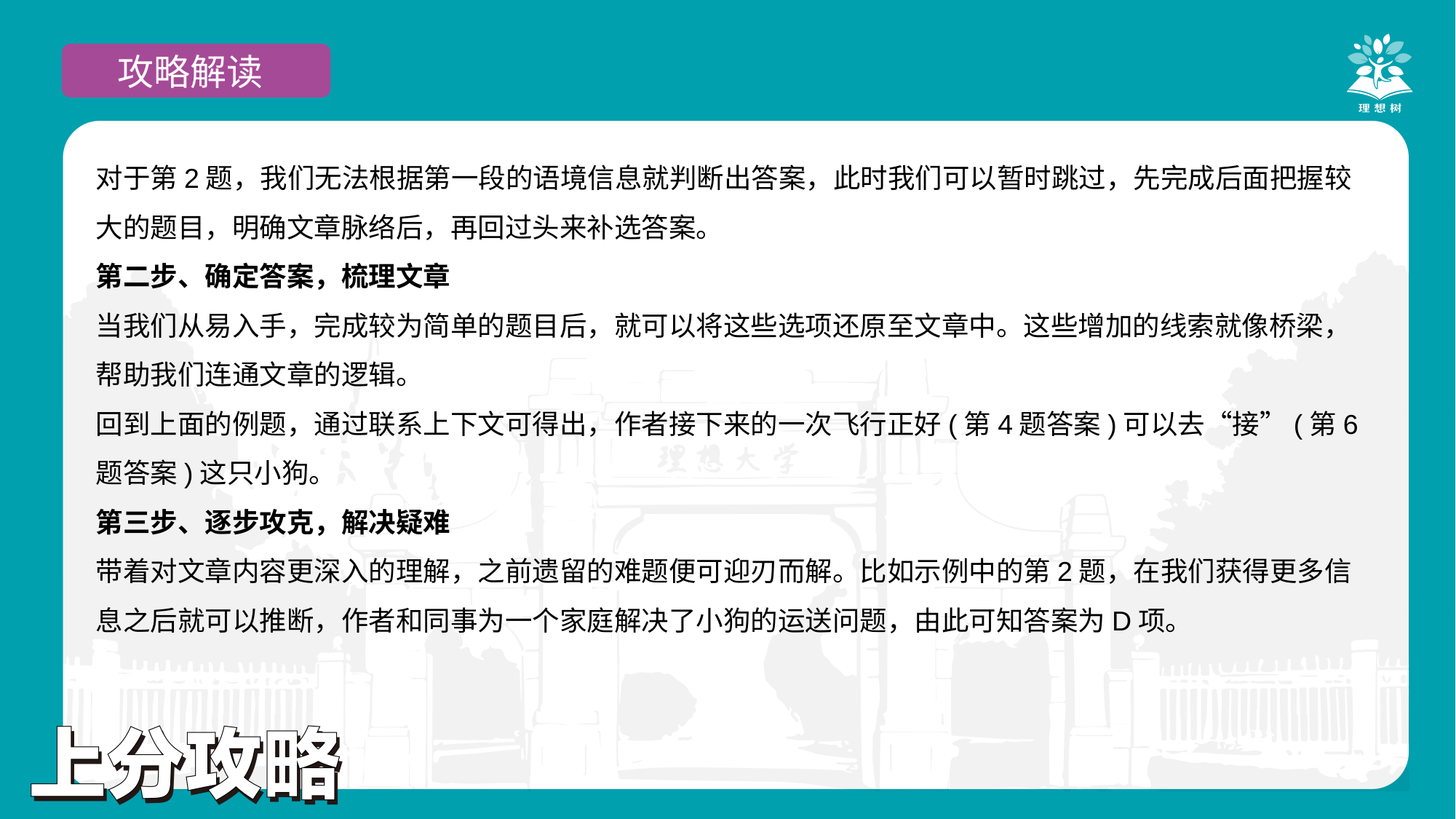

攻略解读
对于第2题，我们无法根据第一段的语境信息就判断出答案，此时我们可以暂时跳过，先完成后面把握较大的题目，明确文章脉络后，再回过头来补选答案。
第二步、确定答案，梳理文章
当我们从易入手，完成较为简单的题目后，就可以将这些选项还原至文章中。这些增加的线索就像桥梁，帮助我们连通文章的逻辑。
回到上面的例题，通过联系上下文可得出，作者接下来的一次飞行正好(第4题答案)可以去“接”(第6题答案)这只小狗。
第三步、逐步攻克，解决疑难
带着对文章内容更深入的理解，之前遗留的难题便可迎刃而解。比如示例中的第2题，在我们获得更多信息之后就可以推断，作者和同事为一个家庭解决了小狗的运送问题，由此可知答案为D项。